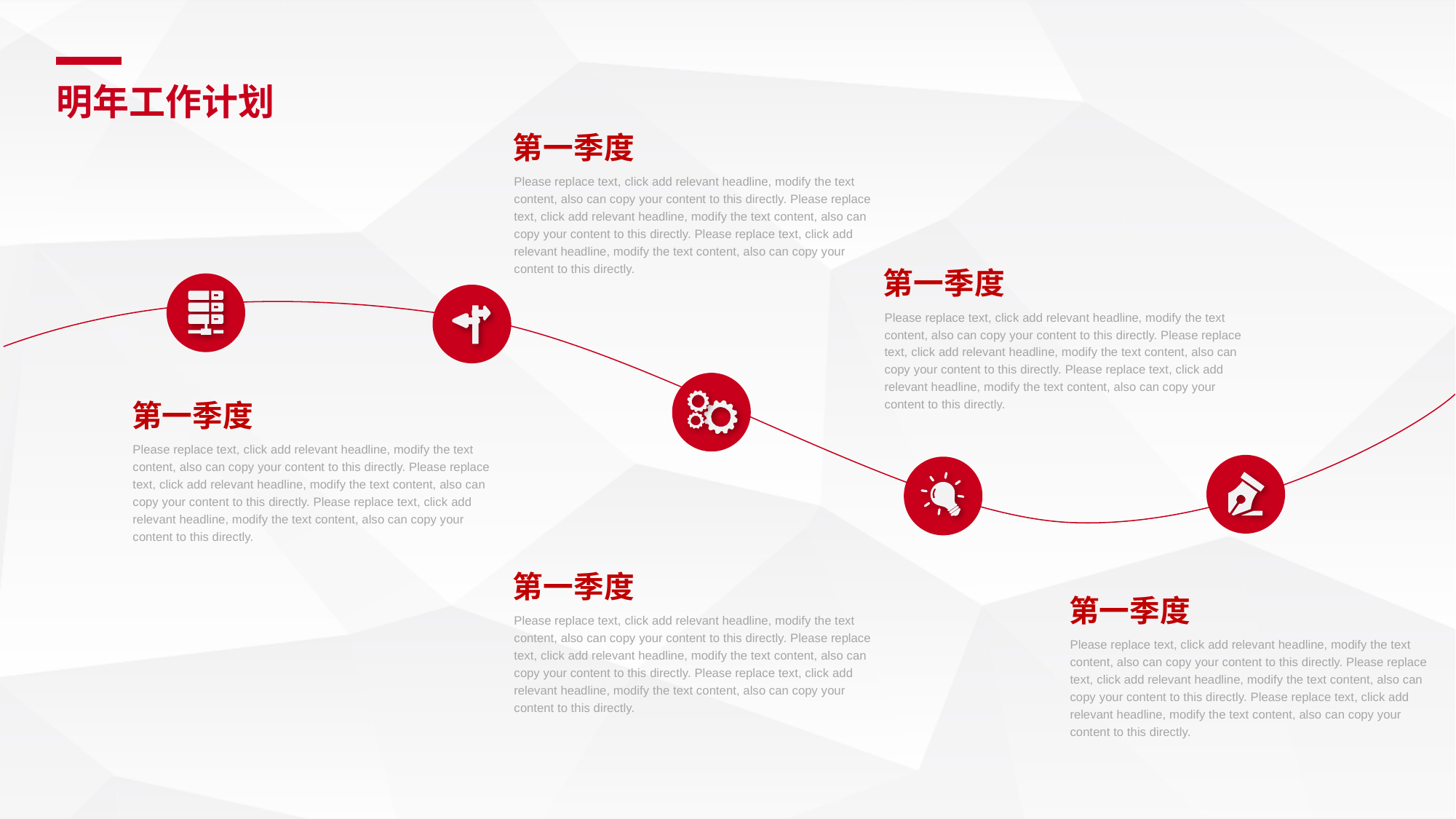

明年工作计划
第一季度
Please replace text, click add relevant headline, modify the text content, also can copy your content to this directly. Please replace text, click add relevant headline, modify the text content, also can copy your content to this directly. Please replace text, click add relevant headline, modify the text content, also can copy your content to this directly.

第一季度

Please replace text, click add relevant headline, modify the text content, also can copy your content to this directly. Please replace text, click add relevant headline, modify the text content, also can copy your content to this directly. Please replace text, click add relevant headline, modify the text content, also can copy your content to this directly.

第一季度
Please replace text, click add relevant headline, modify the text content, also can copy your content to this directly. Please replace text, click add relevant headline, modify the text content, also can copy your content to this directly. Please replace text, click add relevant headline, modify the text content, also can copy your content to this directly.

第一季度
第一季度
Please replace text, click add relevant headline, modify the text content, also can copy your content to this directly. Please replace text, click add relevant headline, modify the text content, also can copy your content to this directly. Please replace text, click add relevant headline, modify the text content, also can copy your content to this directly.

Please replace text, click add relevant headline, modify the text content, also can copy your content to this directly. Please replace text, click add relevant headline, modify the text content, also can copy your content to this directly. Please replace text, click add relevant headline, modify the text content, also can copy your content to this directly.